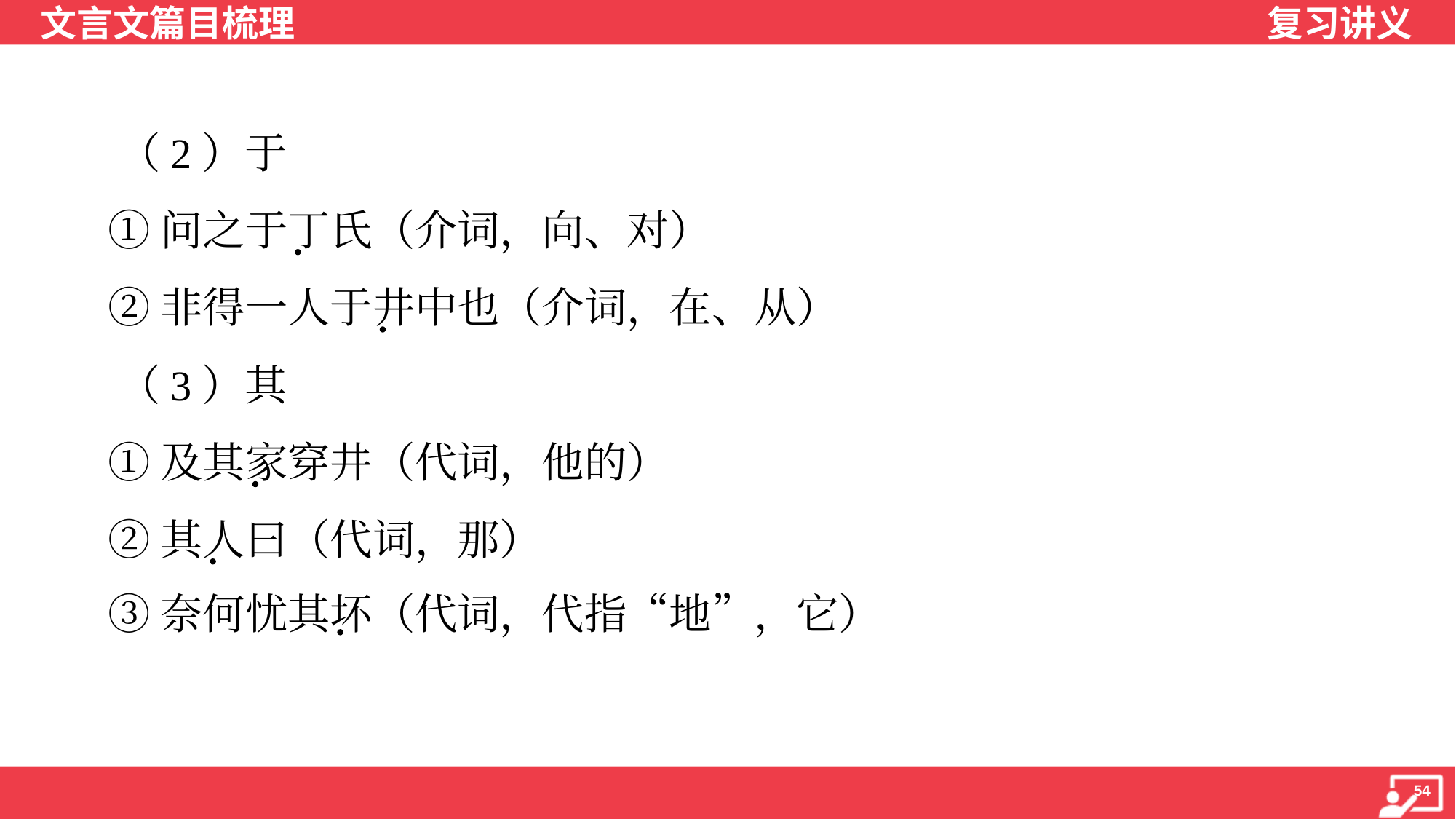

（2）于
    ①问之于丁氏（介词，向、对）
    ②非得一人于井中也（介词，在、从）
    （3）其
    ①及其家穿井（代词，他的）
    ②其人曰（代词，那）
    ③奈何忧其坏（代词，代指“地”，它）